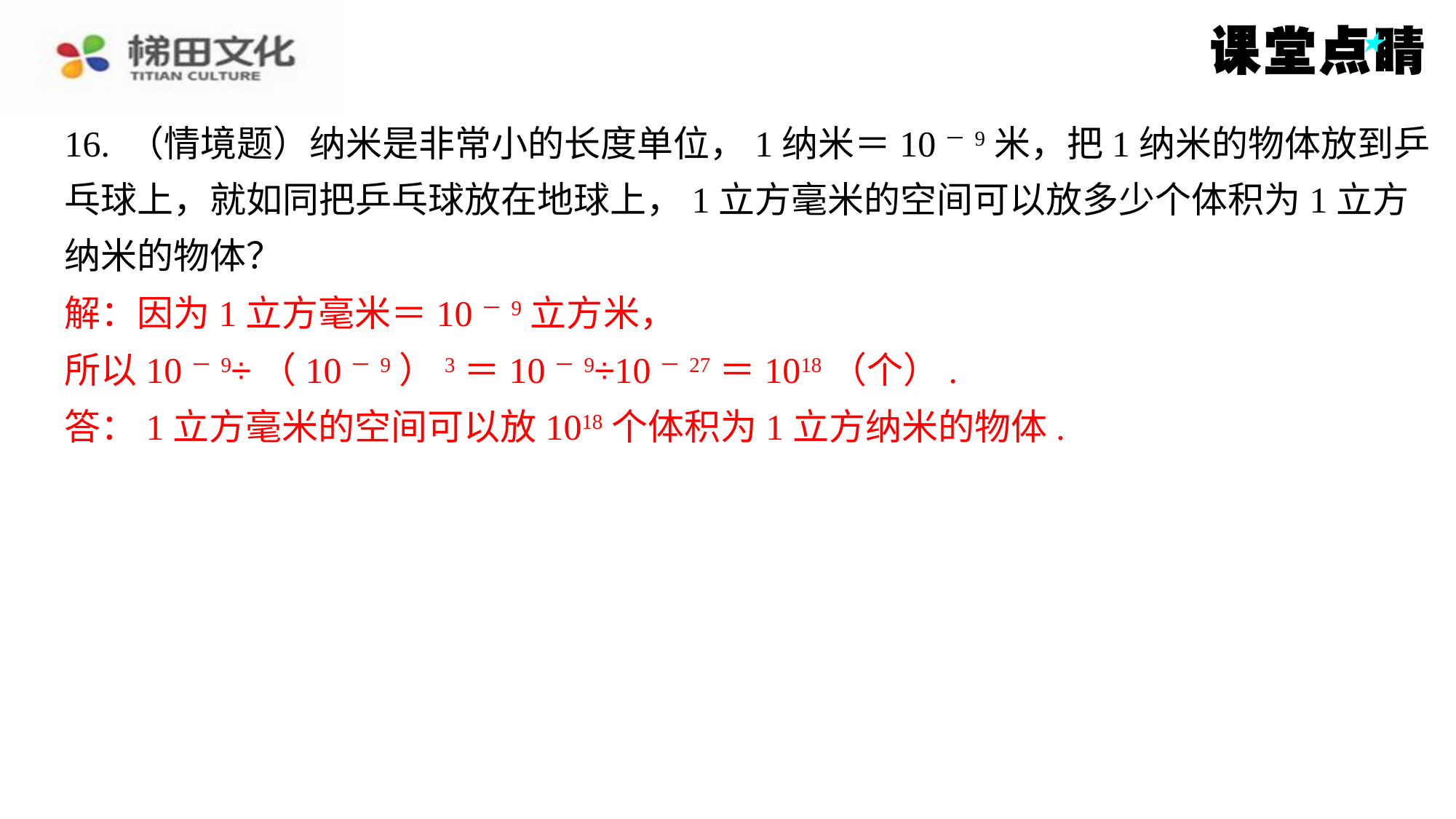

16. （情境题）纳米是非常小的长度单位，1纳米＝10－9米，把1纳米的物体放到乒
乓球上，就如同把乒乓球放在地球上，1立方毫米的空间可以放多少个体积为1立方
纳米的物体？
解：因为1立方毫米＝10－9立方米，
所以10－9÷（10－9）3＝10－9÷10－27＝1018（个）.
答：1立方毫米的空间可以放1018个体积为1立方纳米的物体.
解：因为1立方毫米＝10－9立方米，
所以10－9÷（10－9）3＝10－9÷10－27＝1018（个）.
答：1立方毫米的空间可以放1018个体积为1立方纳米的物体.